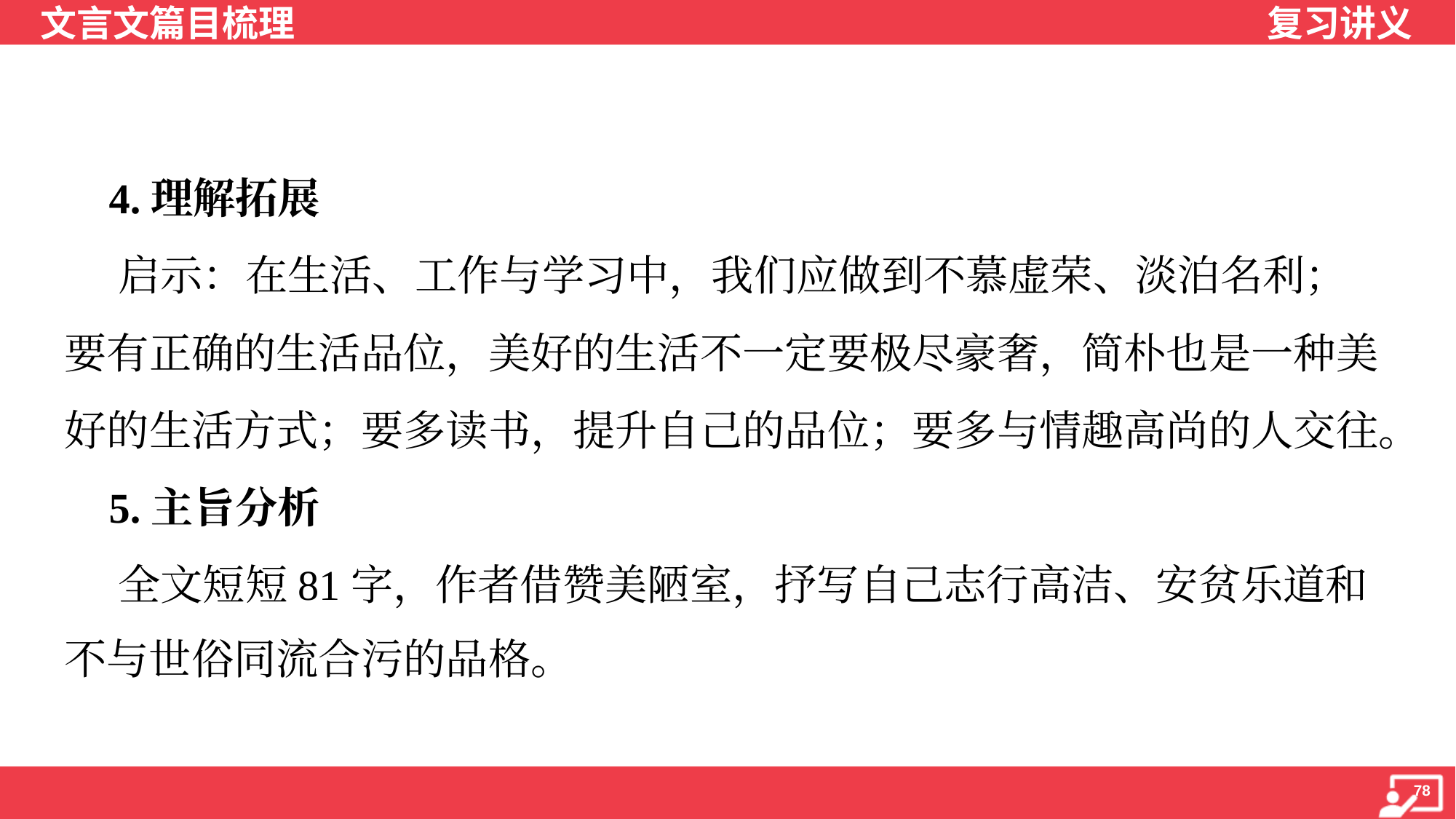

4.理解拓展
    启示：在生活、工作与学习中，我们应做到不慕虚荣、淡泊名利；
要有正确的生活品位，美好的生活不一定要极尽豪奢，简朴也是一种美
好的生活方式；要多读书，提升自己的品位；要多与情趣高尚的人交往。
    5.主旨分析
    全文短短81字，作者借赞美陋室，抒写自己志行高洁、安贫乐道和
不与世俗同流合污的品格。